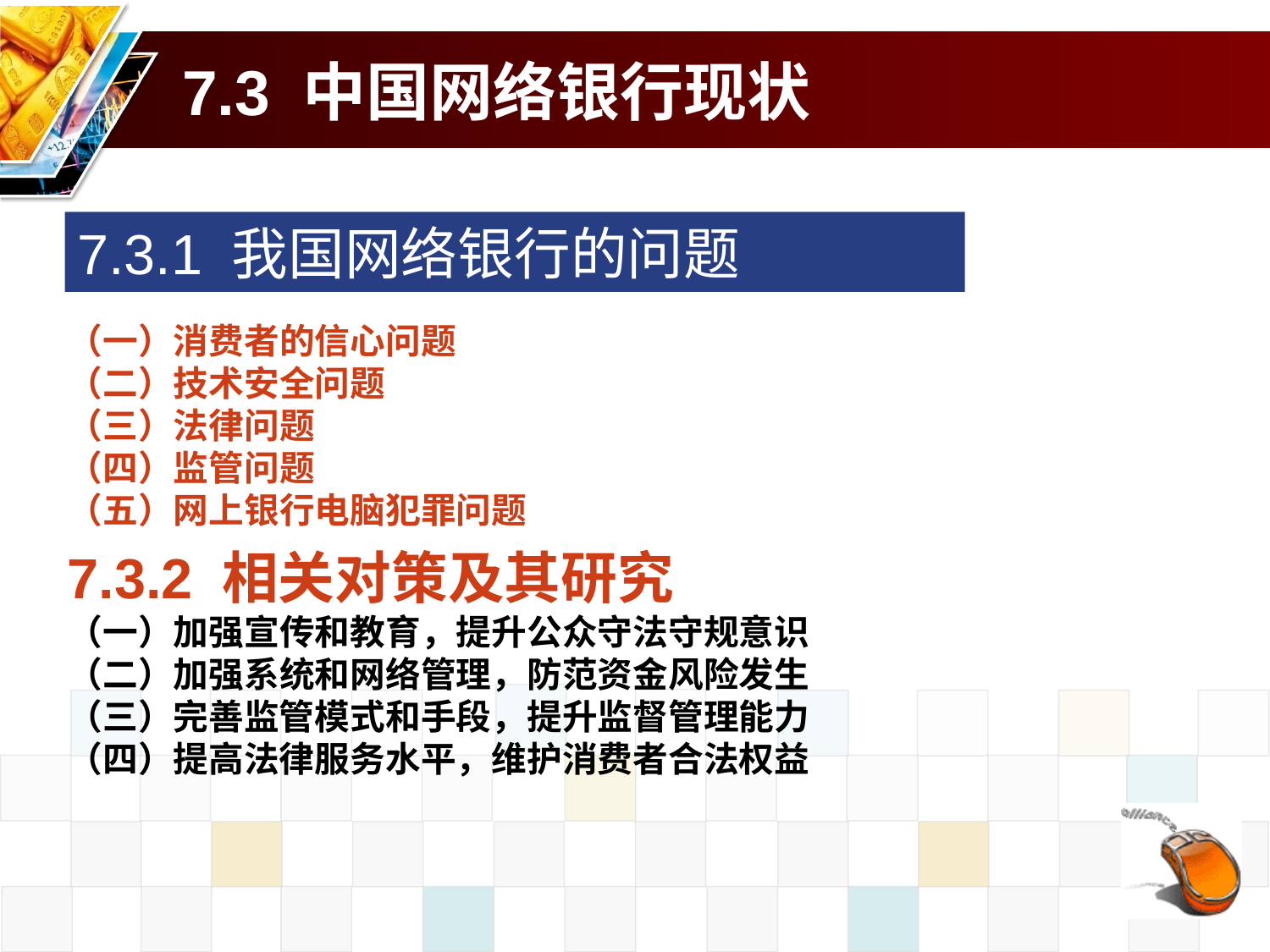

# 7.3 中国网络银行现状
7.3.1 我国网络银行的问题
（一）消费者的信心问题
（二）技术安全问题
（三）法律问题
（四）监管问题
（五）网上银行电脑犯罪问题
7.3.2 相关对策及其研究
（一）加强宣传和教育，提升公众守法守规意识
（二）加强系统和网络管理，防范资金风险发生
（三）完善监管模式和手段，提升监督管理能力
（四）提高法律服务水平，维护消费者合法权益